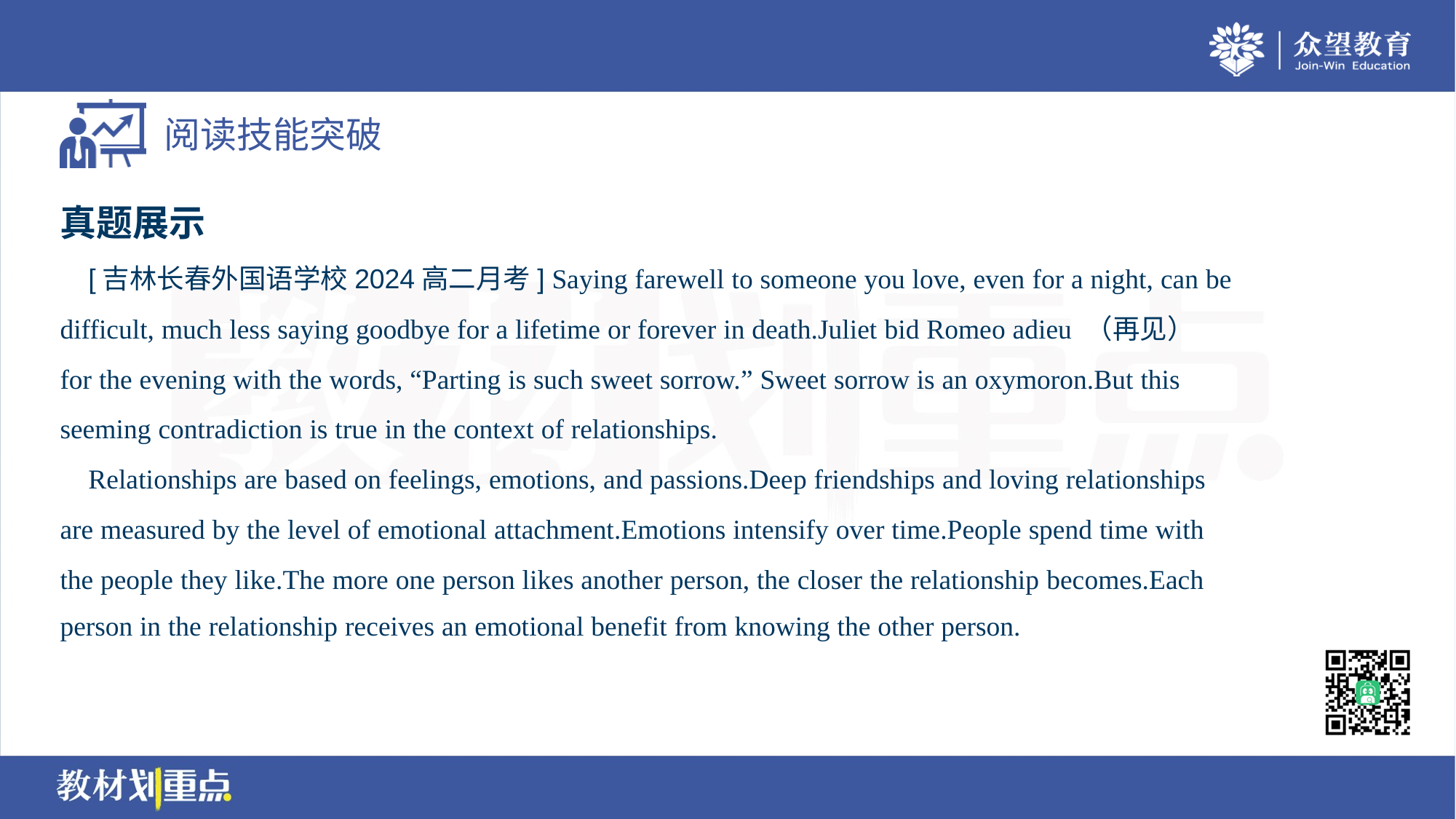

真题展示
    [吉林长春外国语学校2024高二月考] Saying farewell to someone you love, even for a night, can be
difficult, much less saying goodbye for a lifetime or forever in death.Juliet bid Romeo adieu （再见）
for the evening with the words, “Parting is such sweet sorrow.” Sweet sorrow is an oxymoron.But this
seeming contradiction is true in the context of relationships.
    Relationships are based on feelings, emotions, and passions.Deep friendships and loving relationships
are measured by the level of emotional attachment.Emotions intensify over time.People spend time with
the people they like.The more one person likes another person, the closer the relationship becomes.Each
person in the relationship receives an emotional benefit from knowing the other person.